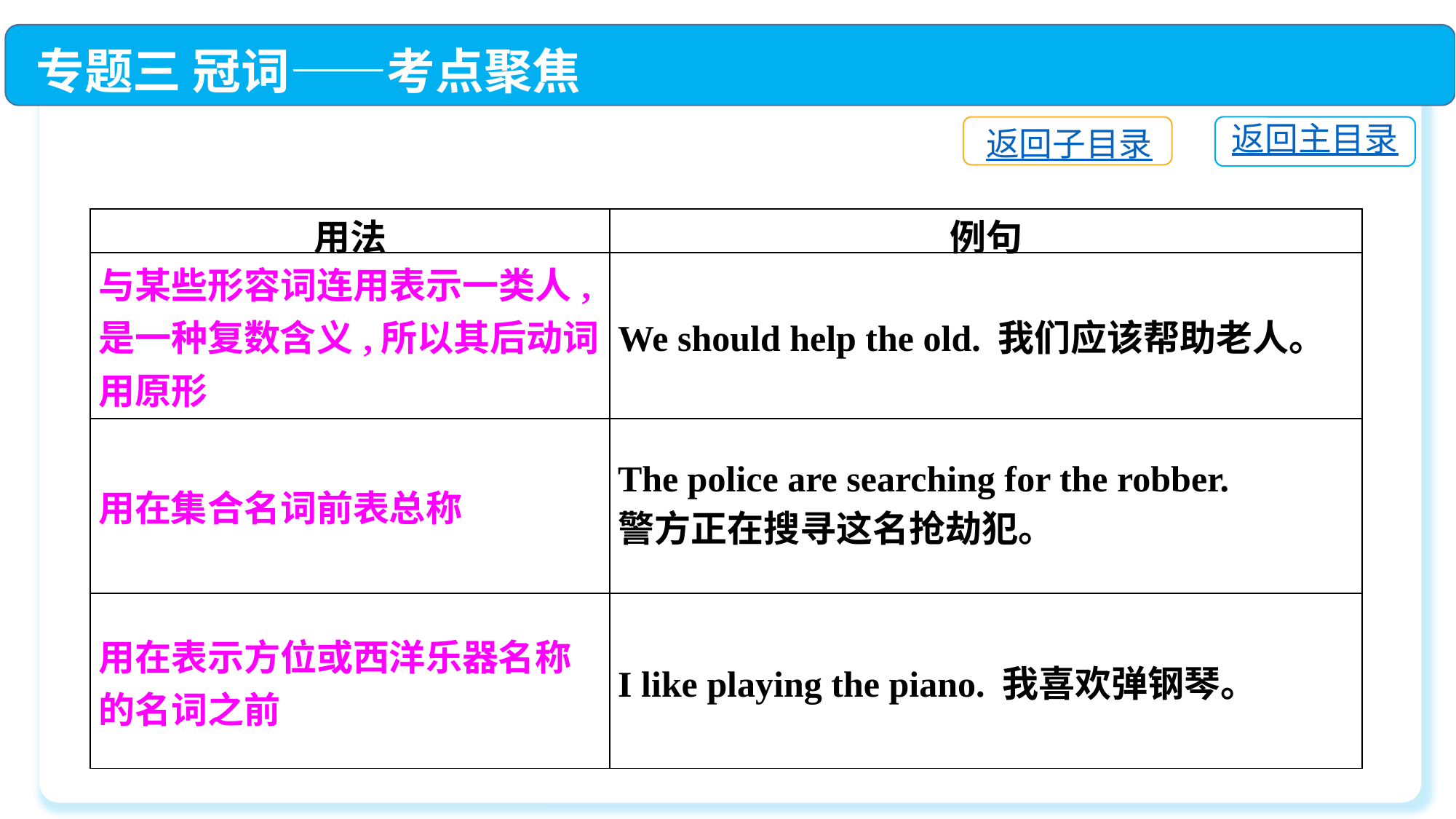

专题三 冠词——考点聚焦

返回主目录

返回子目录
| 用法 | 例句 |
| --- | --- |
| 与某些形容词连用表示一类人,是一种复数含义,所以其后动词用原形 | We should help the old. 我们应该帮助老人。 |
| 用在集合名词前表总称 | The police are searching for the robber. 警方正在搜寻这名抢劫犯。 |
| 用在表示方位或西洋乐器名称的名词之前 | I like playing the piano. 我喜欢弹钢琴。 |